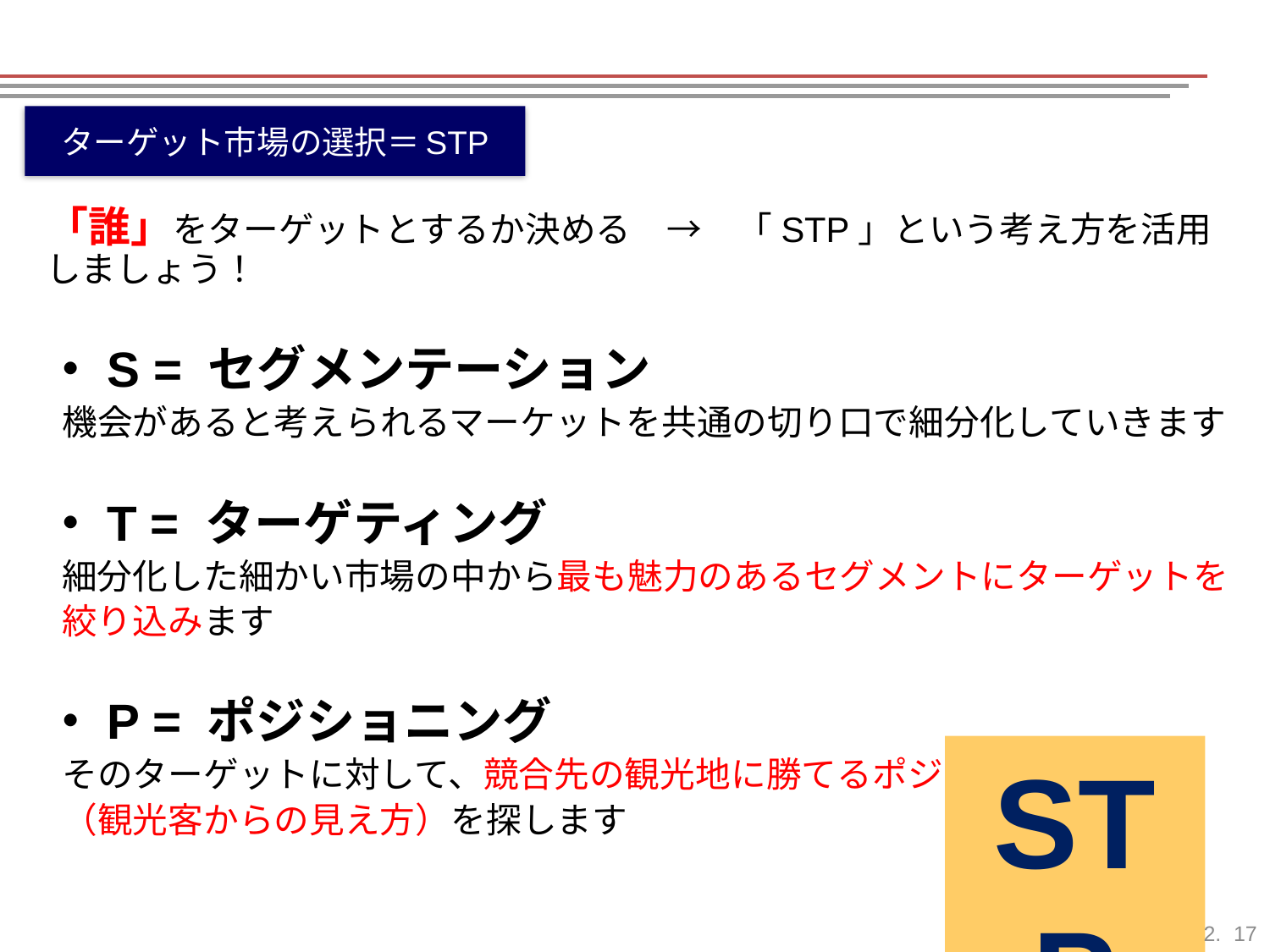

ターゲット市場の選択＝STP
「誰」をターゲットとするか決める　→　「STP」という考え方を活用しましょう！

・S = セグメンテーション
 機会があると考えられるマーケットを共通の切り口で細分化していきます

・T = ターゲティング
 細分化した細かい市場の中から最も魅力のあるセグメントにターゲットを
 絞り込みます

・P = ポジショニング
 そのターゲットに対して、競合先の観光地に勝てるポジション
 （観光客からの見え方）を探します

STP
17